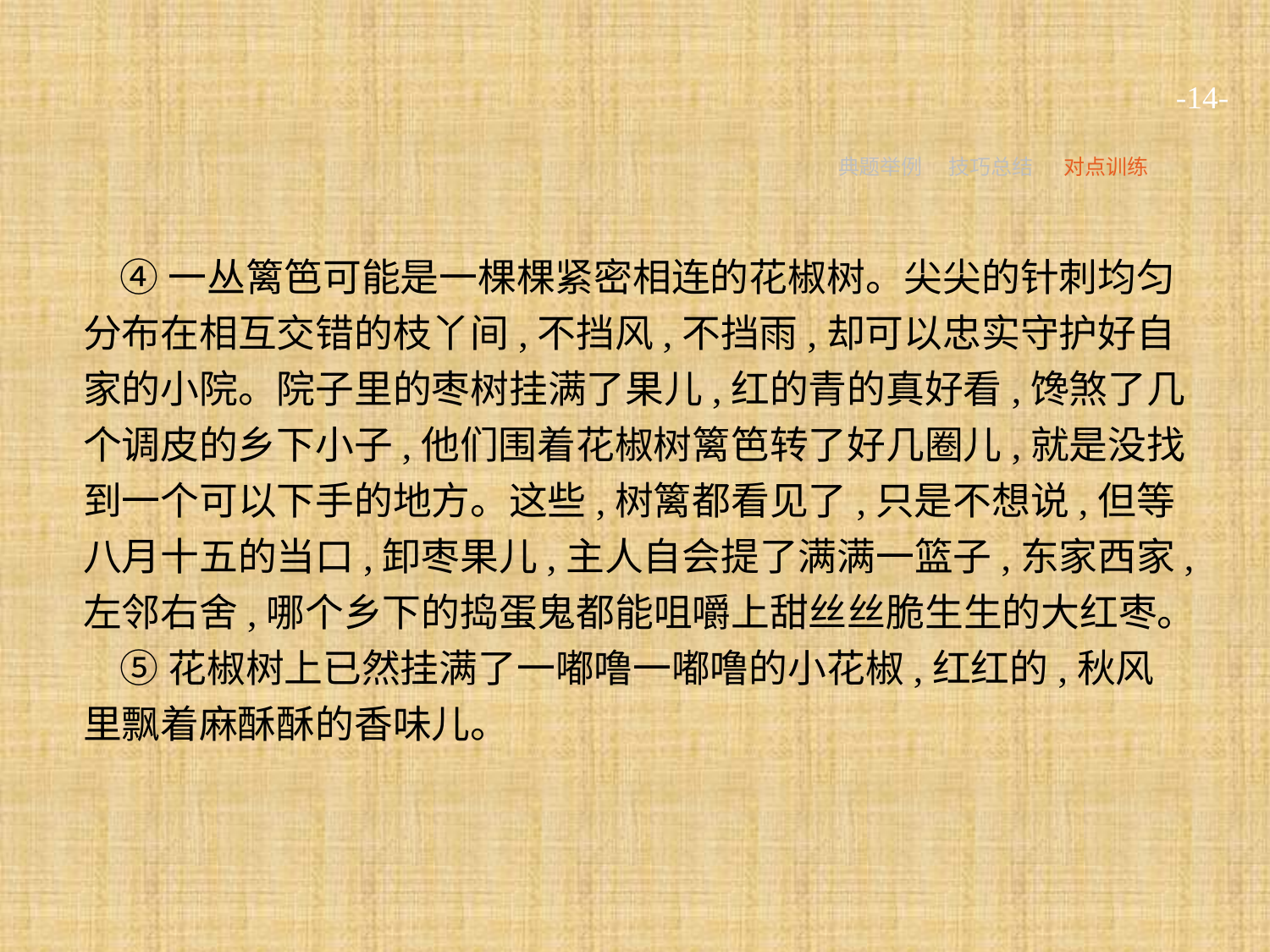

-14-
典题举例
技巧总结
对点训练
④一丛篱笆可能是一棵棵紧密相连的花椒树。尖尖的针刺均匀分布在相互交错的枝丫间,不挡风,不挡雨,却可以忠实守护好自家的小院。院子里的枣树挂满了果儿,红的青的真好看,馋煞了几个调皮的乡下小子,他们围着花椒树篱笆转了好几圈儿,就是没找到一个可以下手的地方。这些,树篱都看见了,只是不想说,但等八月十五的当口,卸枣果儿,主人自会提了满满一篮子,东家西家,左邻右舍,哪个乡下的捣蛋鬼都能咀嚼上甜丝丝脆生生的大红枣。
⑤花椒树上已然挂满了一嘟噜一嘟噜的小花椒,红红的,秋风里飘着麻酥酥的香味儿。